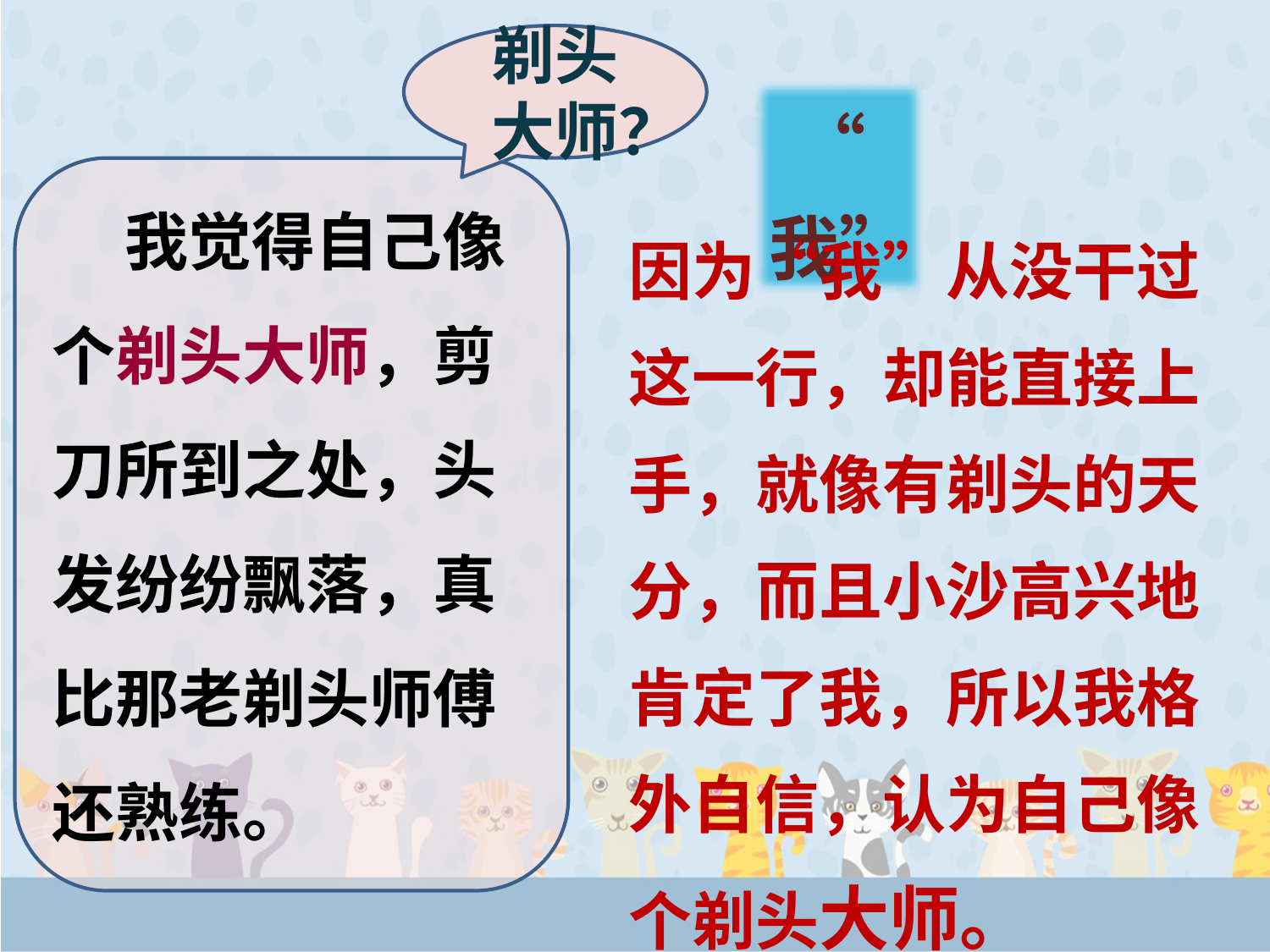

剃头大师？
“我”

    我觉得自己像个剃头大师，剪刀所到之处，头发纷纷飘落，真比那老剃头师傅还熟练。
因为“我”从没干过这一行，却能直接上手，就像有剃头的天分，而且小沙高兴地肯定了我，所以我格外自信，认为自己像个剃头大师。